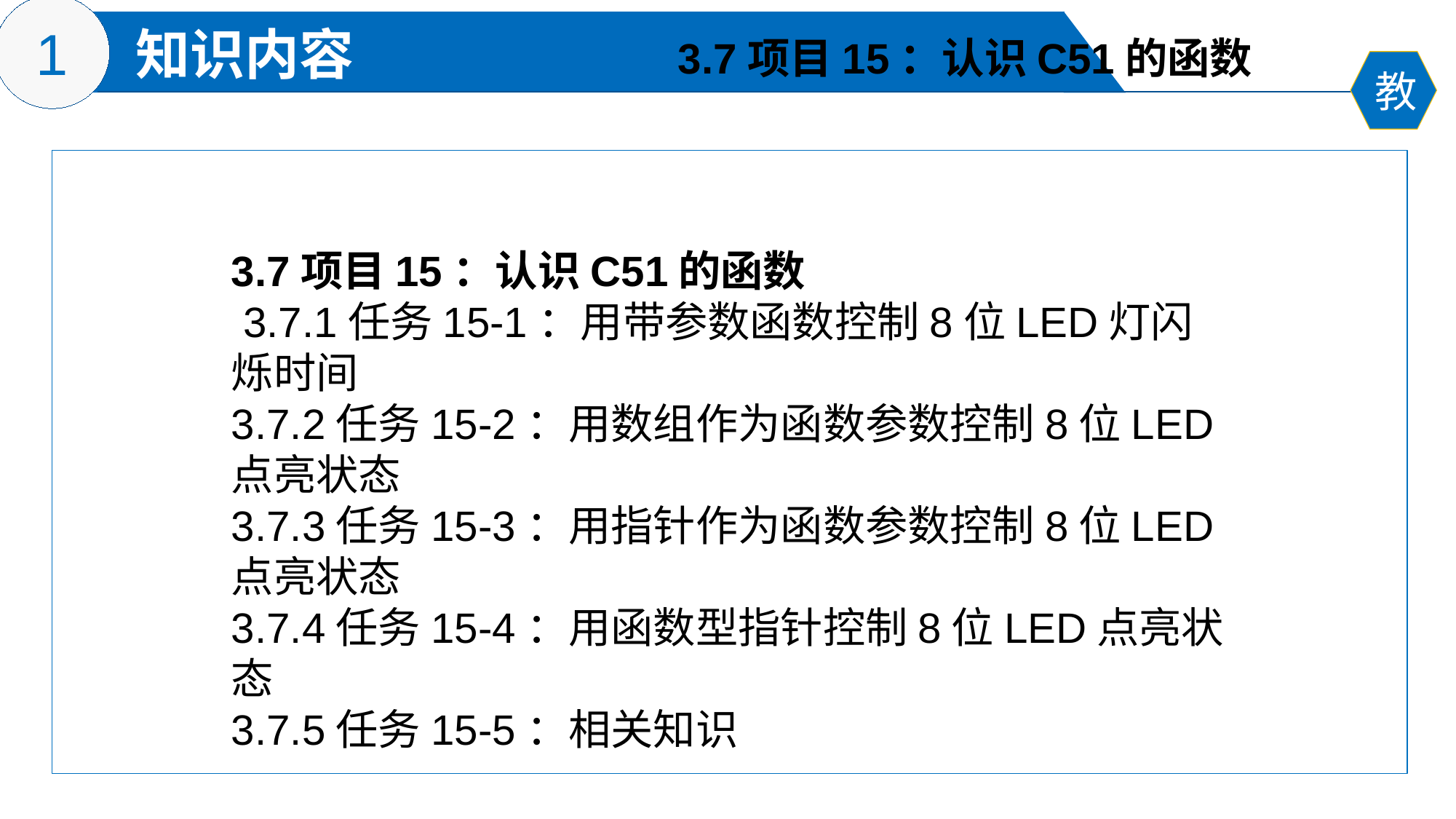

3.7项目15：认识C51的函数
3.7项目15：认识C51的函数
 3.7.1任务15-1：用带参数函数控制8位LED灯闪烁时间
3.7.2任务15-2：用数组作为函数参数控制8位LED点亮状态
3.7.3任务15-3：用指针作为函数参数控制8位LED点亮状态
3.7.4任务15-4：用函数型指针控制8位LED点亮状态
3.7.5任务15-5：相关知识